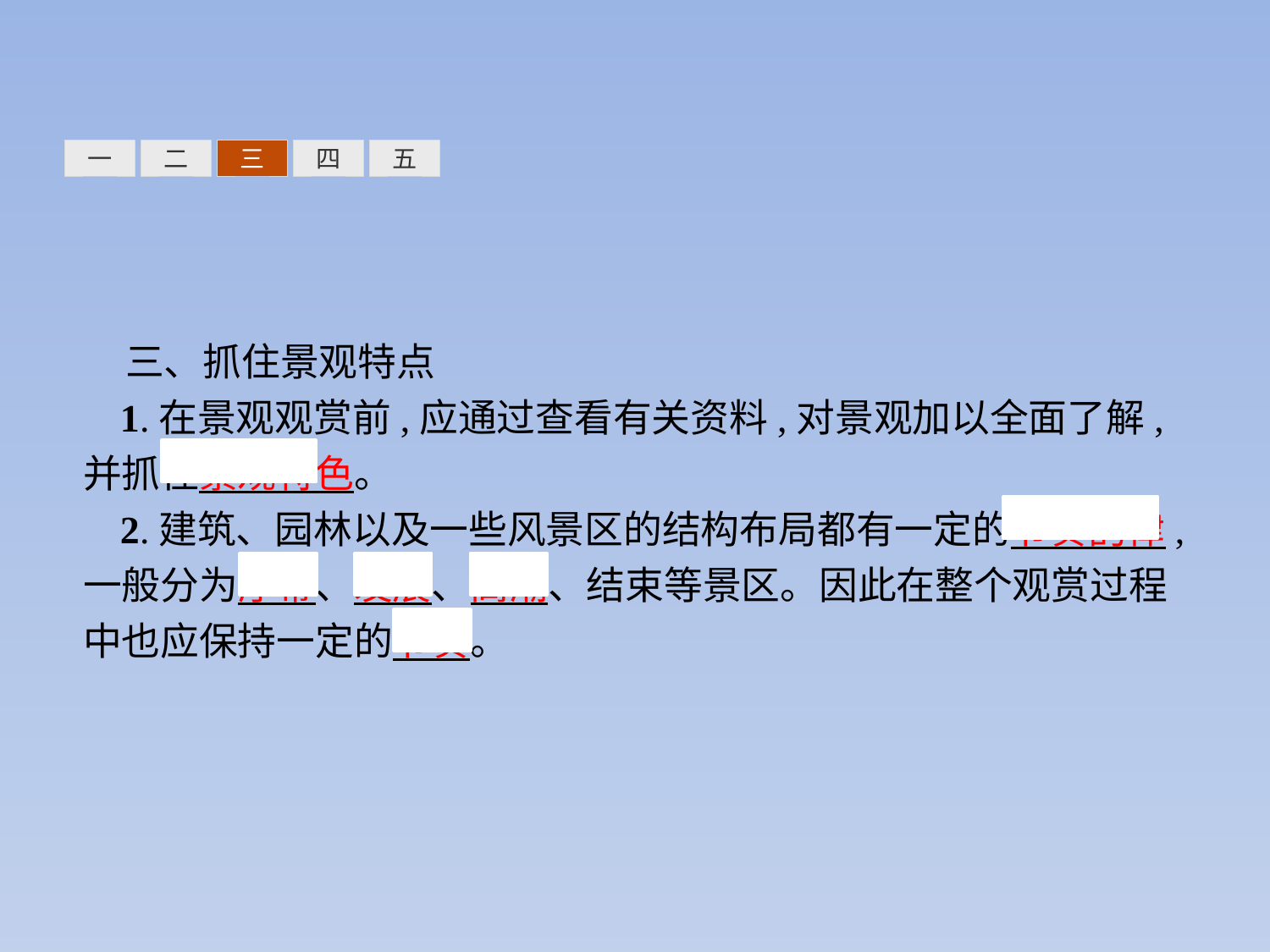

三
四
五
一
二
三、抓住景观特点
1.在景观观赏前,应通过查看有关资料,对景观加以全面了解,并抓住景观特色。
2.建筑、园林以及一些风景区的结构布局都有一定的节奏韵律,一般分为序幕、发展、高潮、结束等景区。因此在整个观赏过程中也应保持一定的节奏。